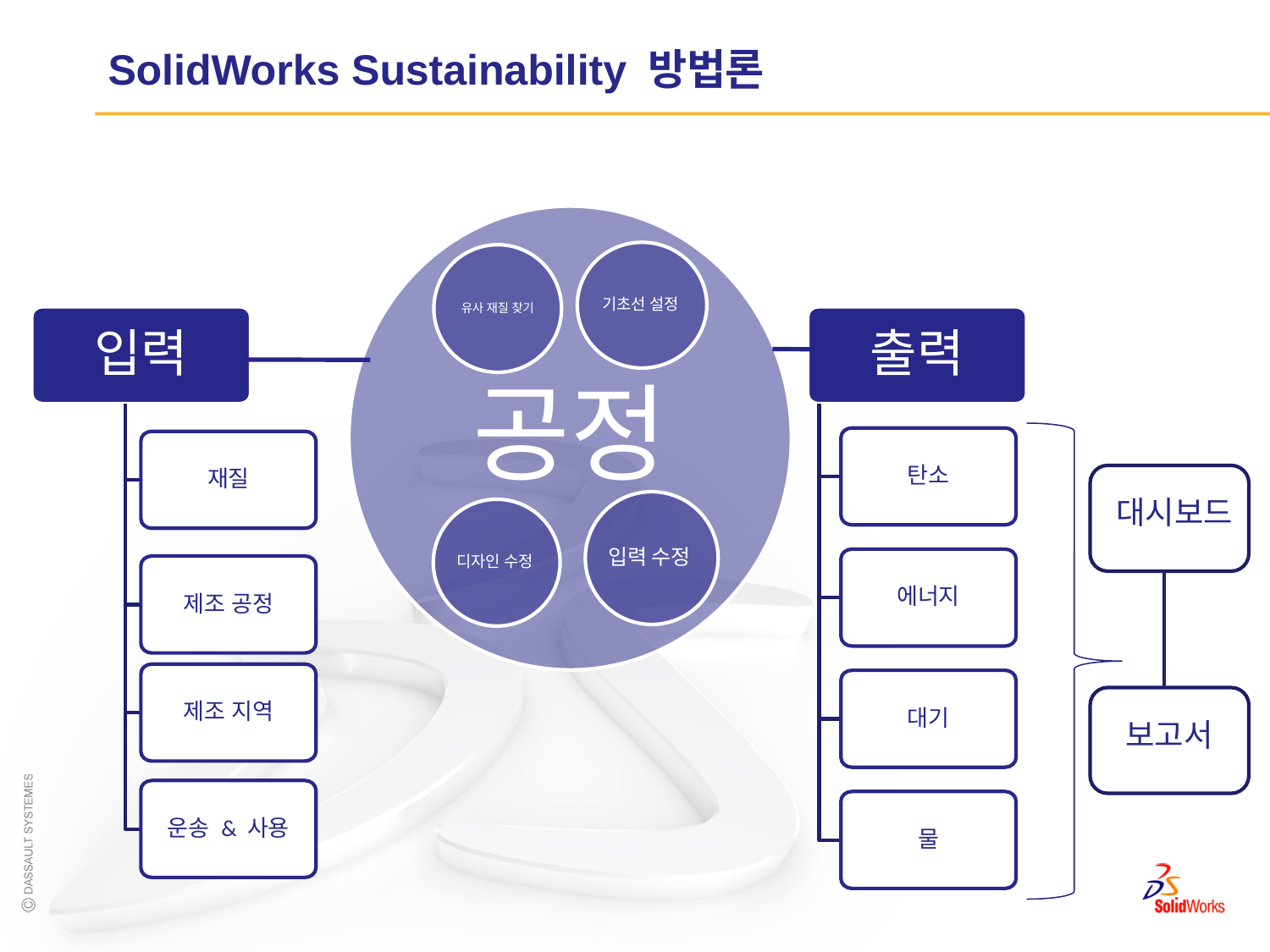

# SolidWorks Sustainability 방법론
공정
기초선 설정
입력 수정
디자인 수정
유사 재질 찾기

입력
출력

탄소
재질
에너지
제조 공정
제조 지역
대기
운송 & 사용
물

대시보드

보고서